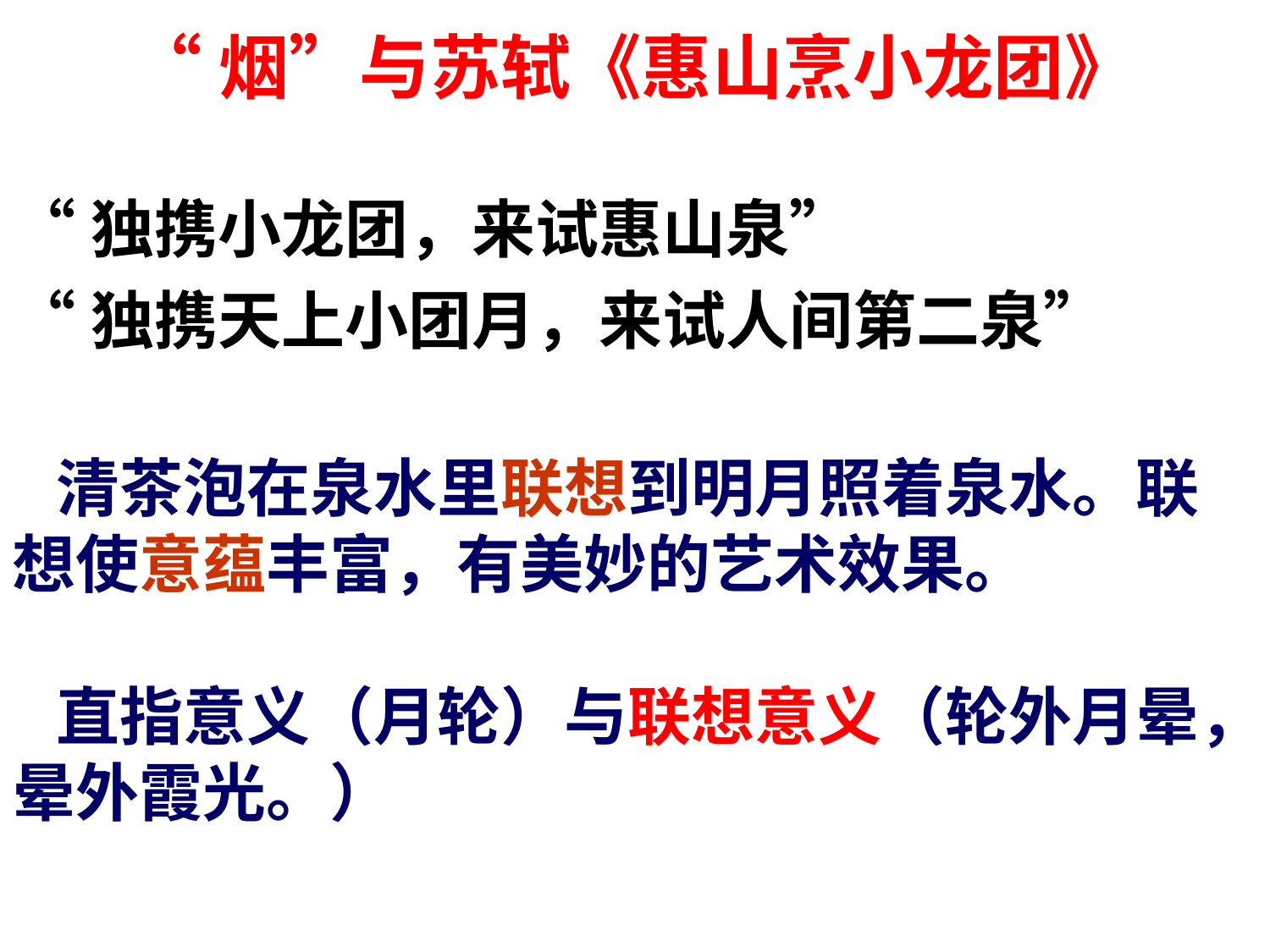

“烟”与苏轼《惠山烹小龙团》

“独携小龙团，来试惠山泉”
“独携天上小团月，来试人间第二泉”

  清茶泡在泉水里联想到明月照着泉水。联想使意蕴丰富，有美妙的艺术效果。

  直指意义（月轮）与联想意义（轮外月晕，晕外霞光。）